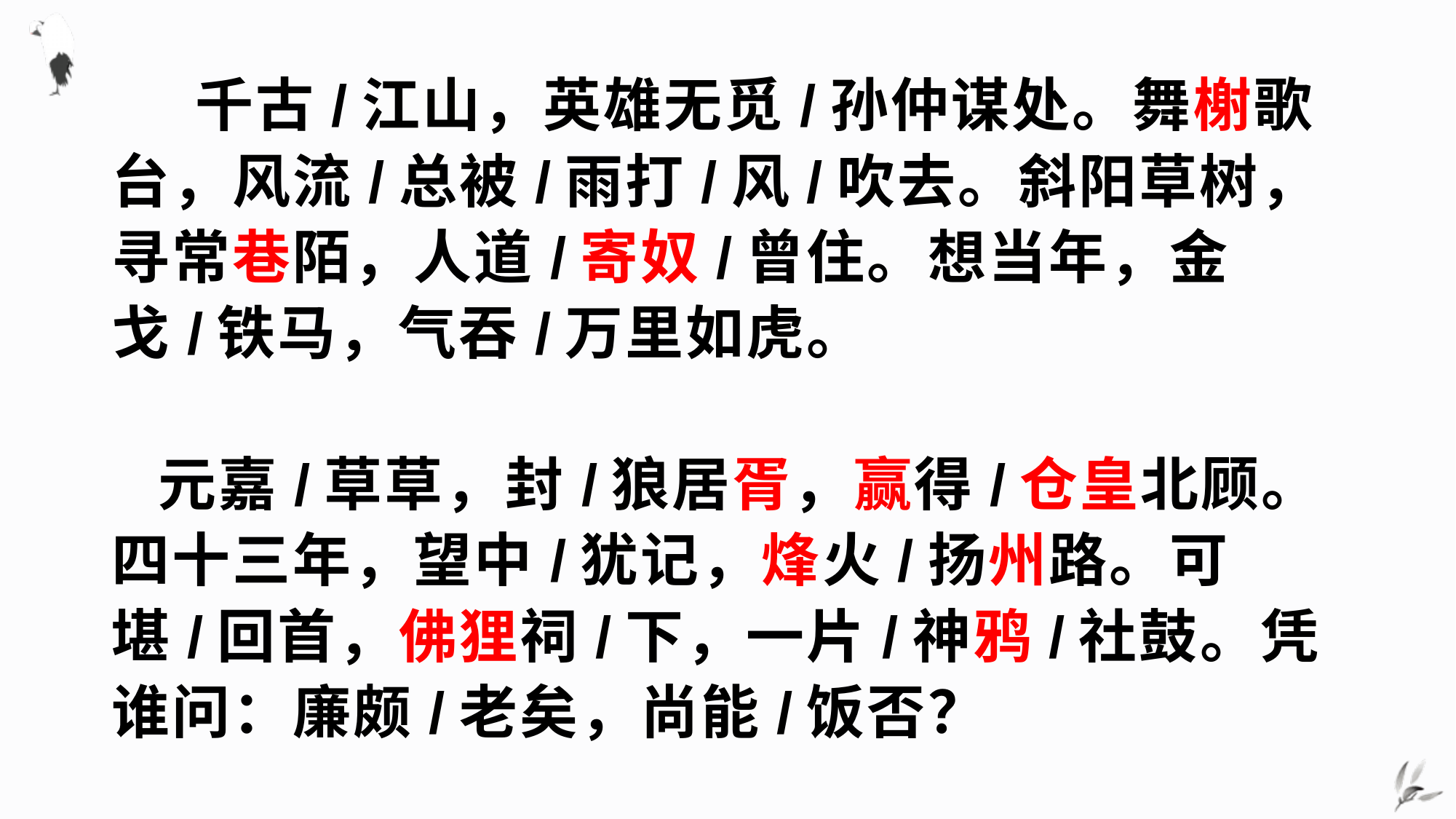

千古/江山，英雄无觅/孙仲谋处。舞榭歌台，风流/总被/雨打/风/吹去。斜阳草树，寻常巷陌，人道/寄奴/曾住。想当年，金戈/铁马，气吞/万里如虎。
   元嘉/草草，封/狼居胥，赢得/仓皇北顾。四十三年，望中/犹记，烽火/扬州路。可堪/回首，佛狸祠/下，一片/神鸦/社鼓。凭谁问：廉颇/老矣，尚能/饭否？